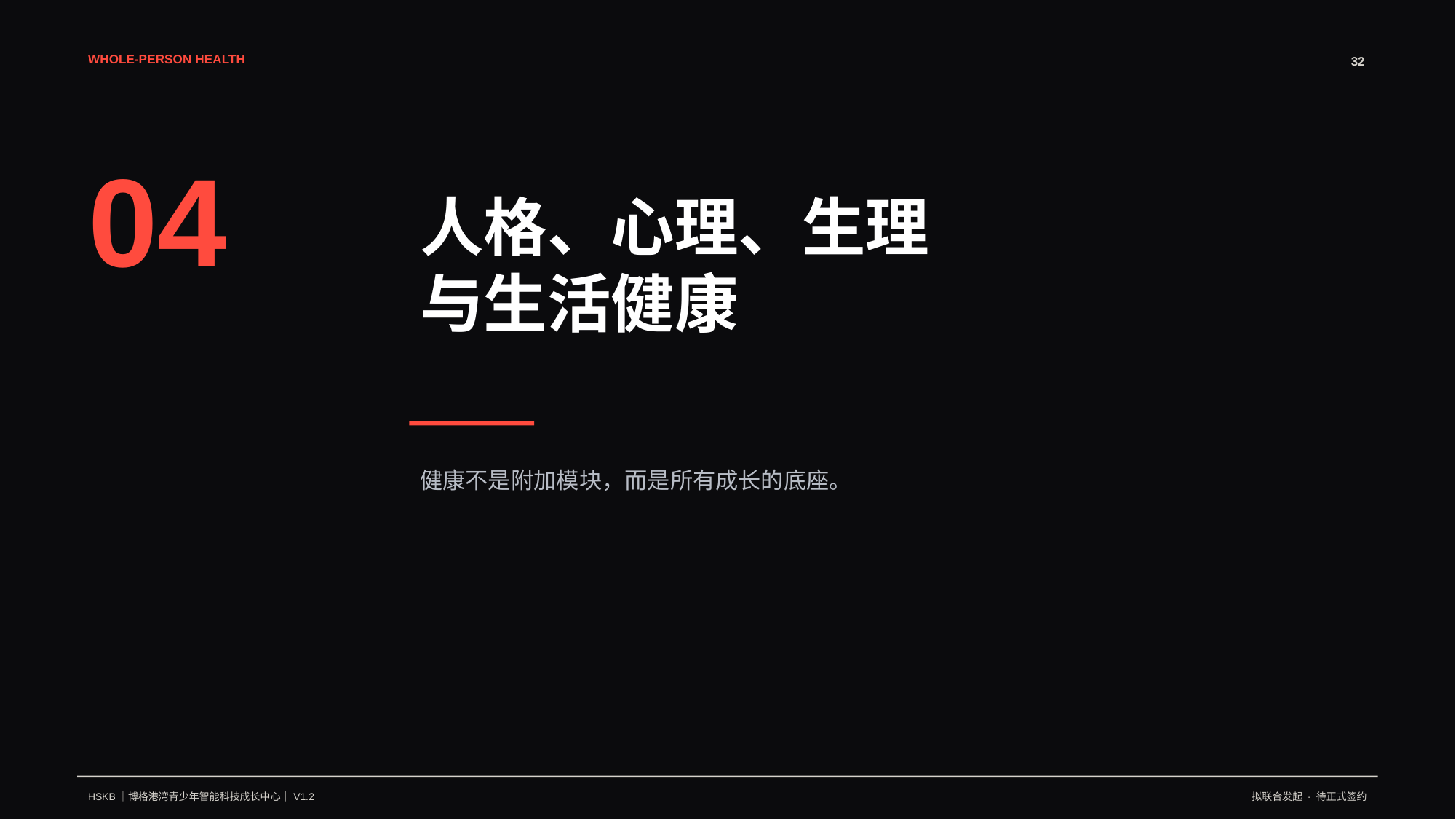

WHOLE-PERSON HEALTH
32
04
人格、心理、生理
与生活健康

健康不是附加模块，而是所有成长的底座。

HSKB｜博格港湾青少年智能科技成长中心｜V1.2
拟联合发起 · 待正式签约